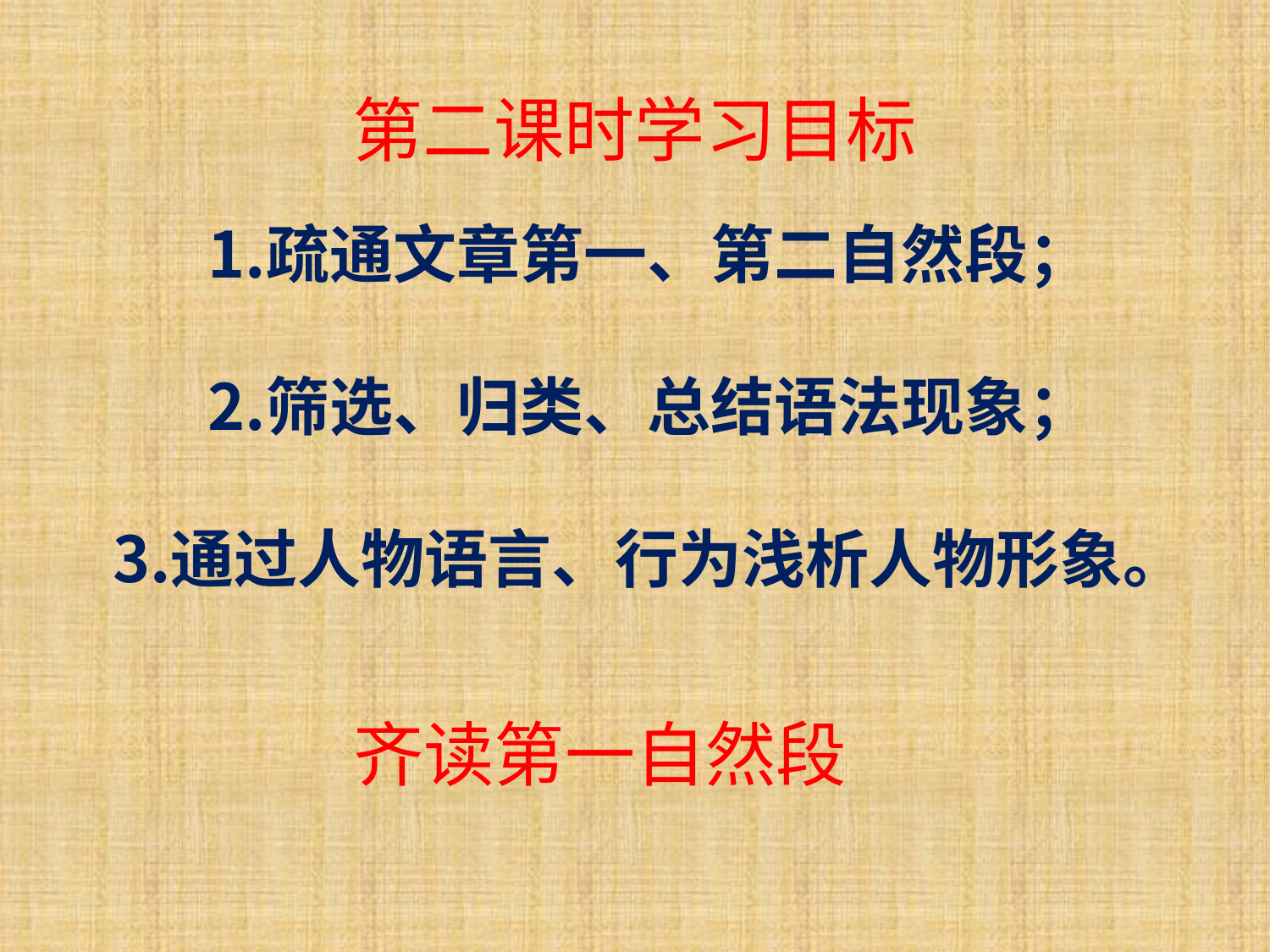

第二课时学习目标
疏通文章第一、第二自然段；

筛选、归类、总结语法现象；

通过人物语言、行为浅析人物形象。
齐读第一自然段